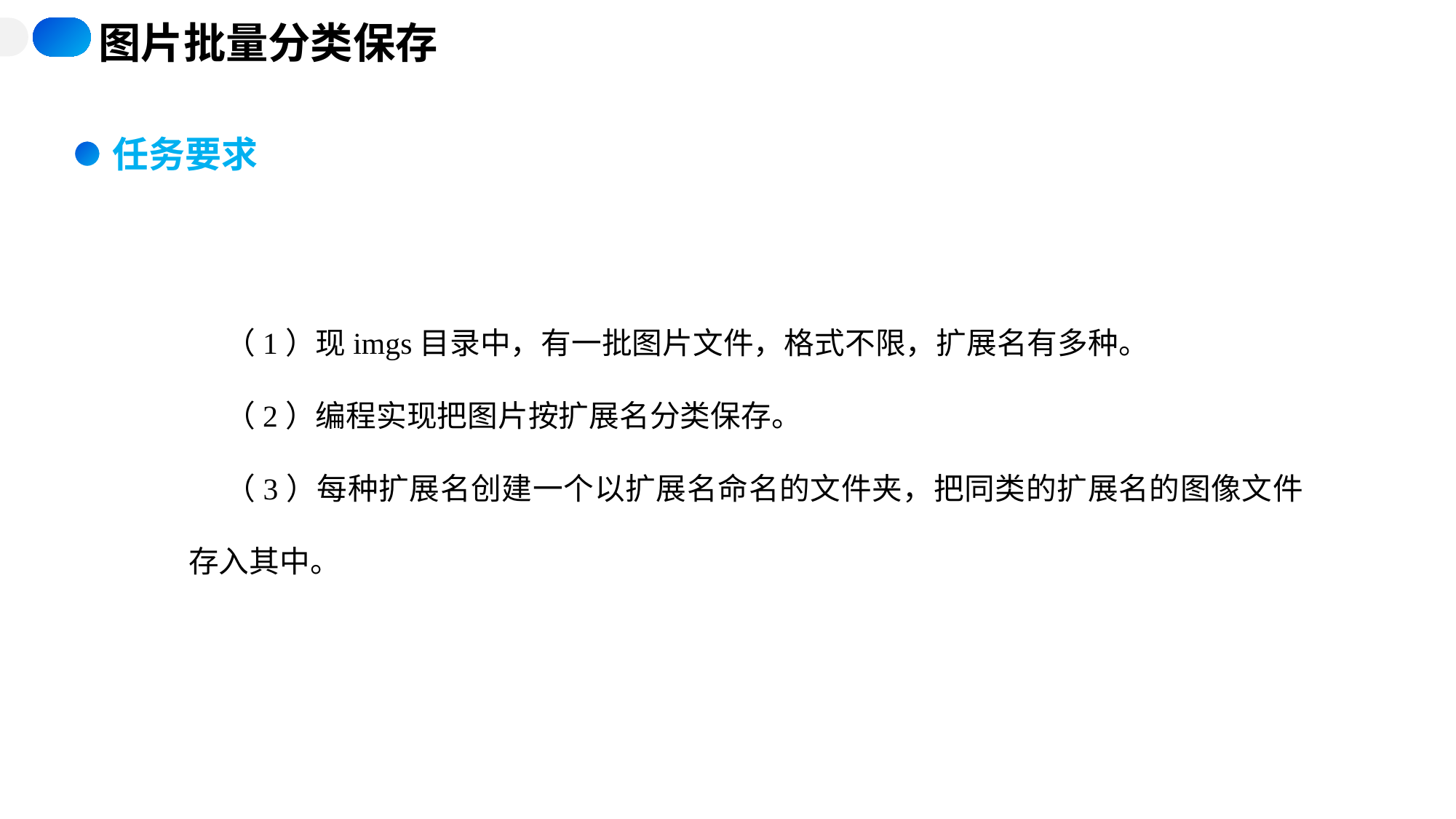

图片批量分类保存
任务要求

（1）现imgs目录中，有一批图片文件，格式不限，扩展名有多种。
（2）编程实现把图片按扩展名分类保存。
（3）每种扩展名创建一个以扩展名命名的文件夹，把同类的扩展名的图像文件存入其中。